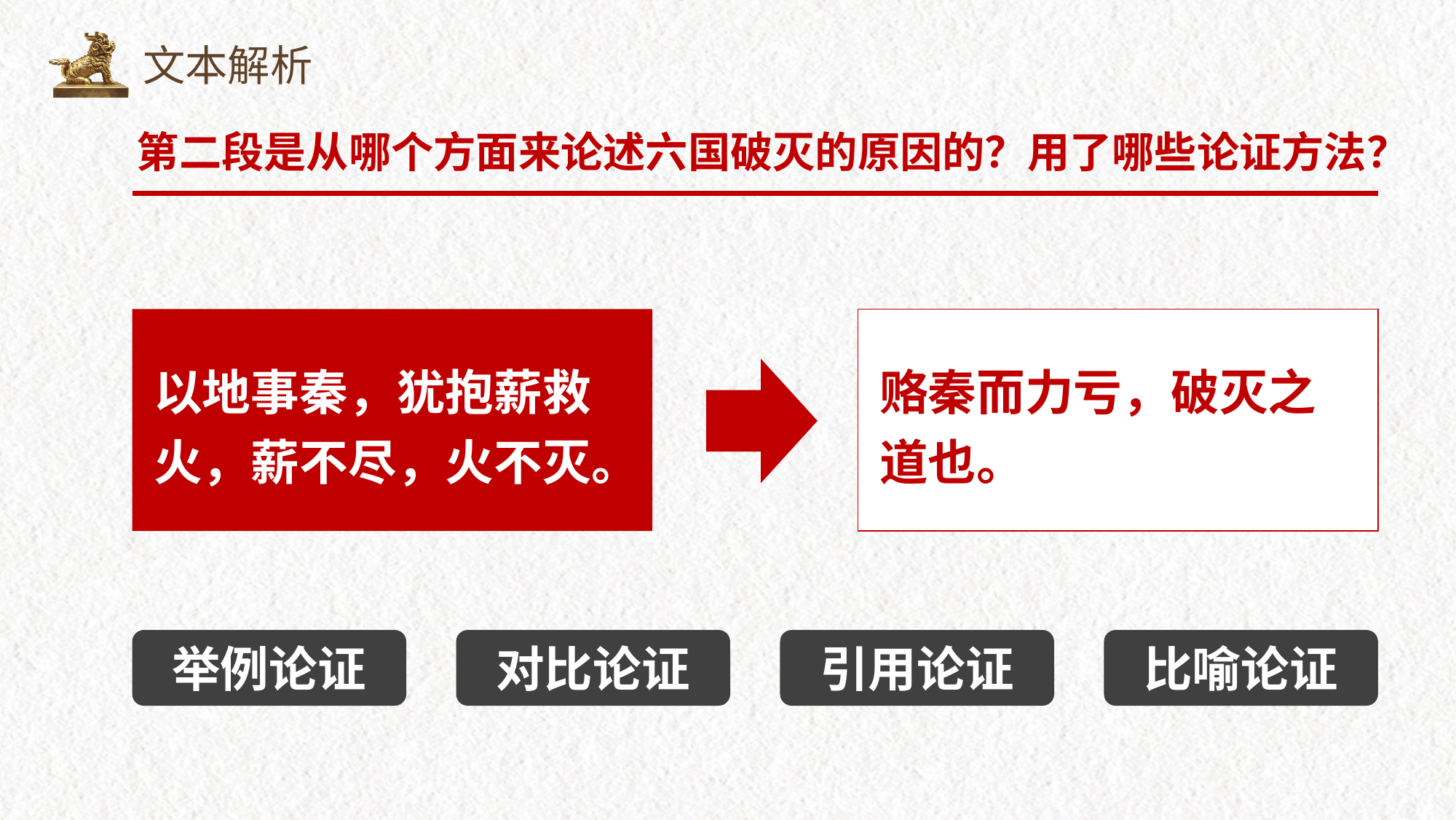

文本解析
第二段是从哪个方面来论述六国破灭的原因的？用了哪些论证方法？
以地事秦，犹抱薪救火，薪不尽，火不灭。
赂秦而力亏，破灭之道也。

举例论证
对比论证
引用论证
比喻论证